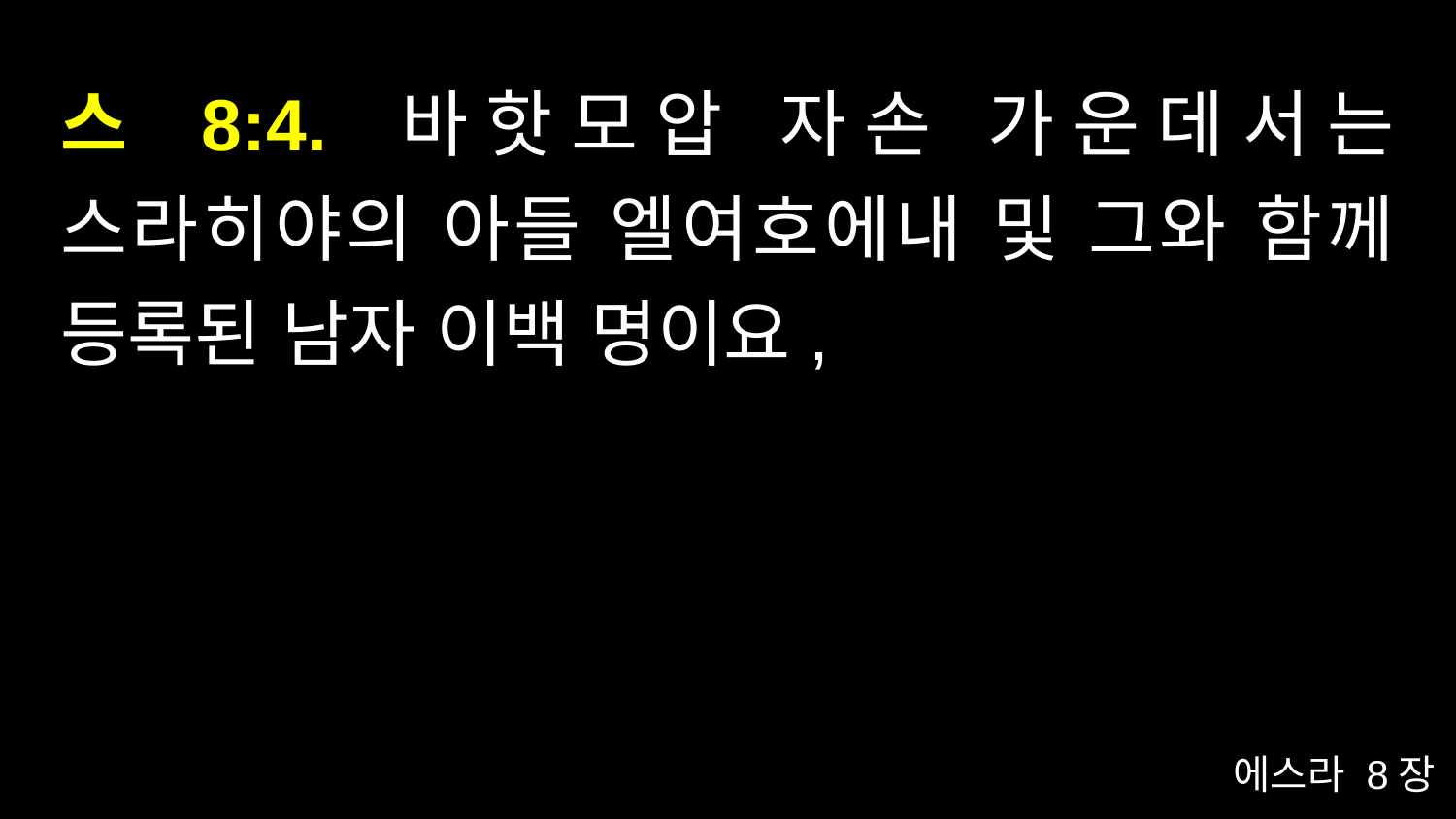

# 스 8:4. 바핫모압 자손 가운데서는 스라히야의 아들 엘여호에내 및 그와 함께 등록된 남자 이백 명이요,
에스라 8장